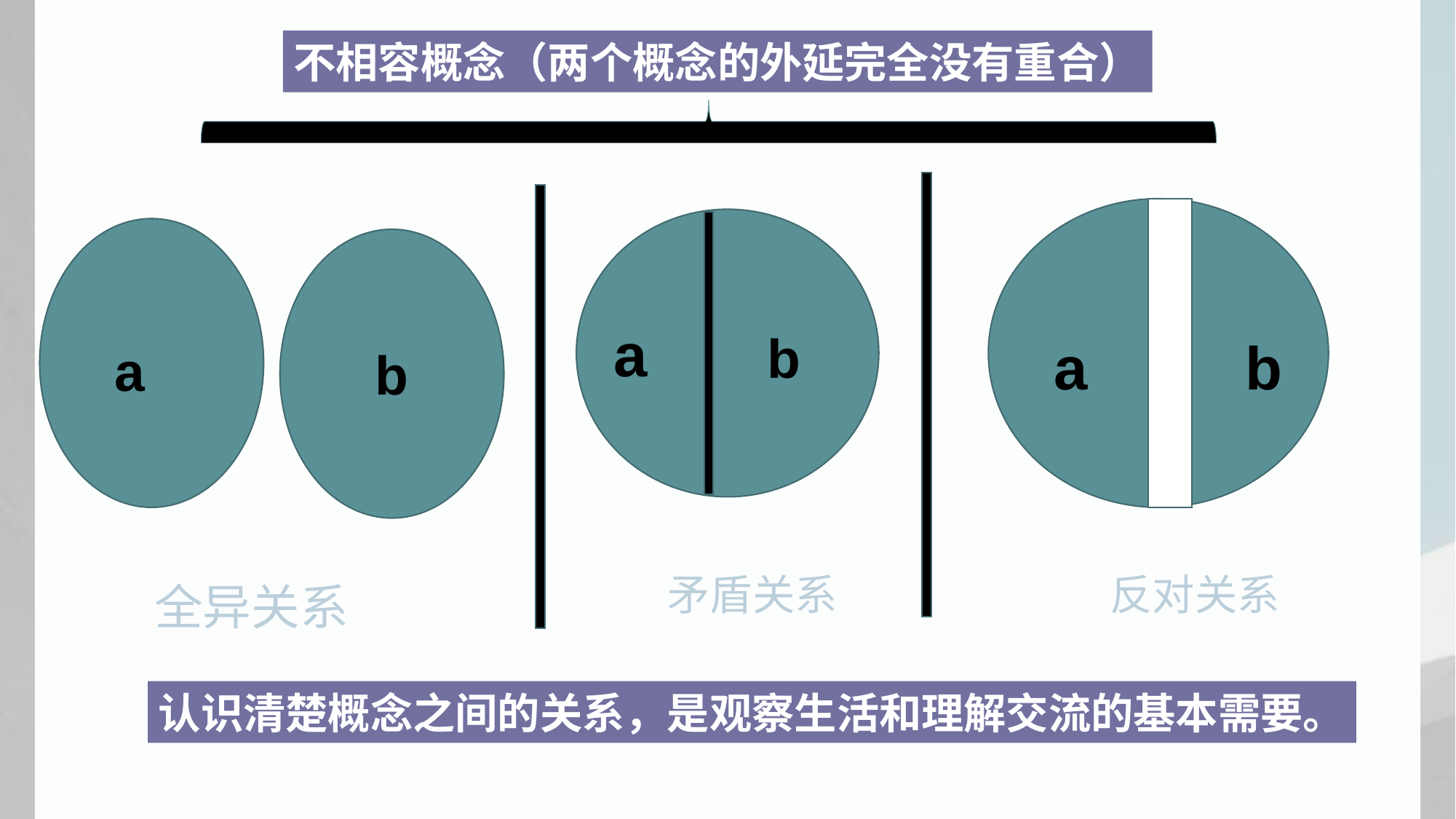

不相容概念（两个概念的外延完全没有重合）

a
b
a
b
a
b

矛盾关系
反对关系
全异关系
认识清楚概念之间的关系，是观察生活和理解交流的基本需要。